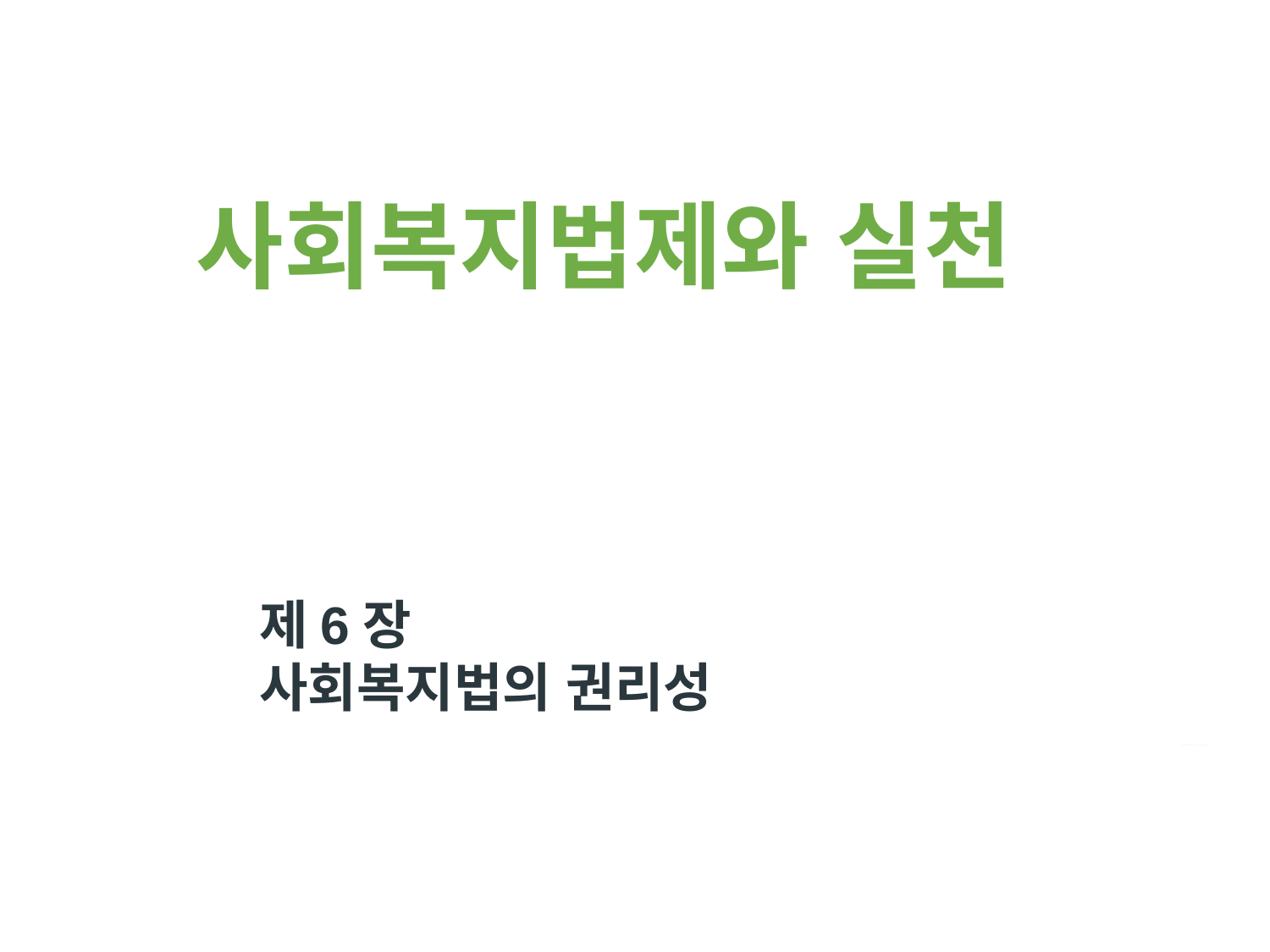

사회복지법제와 실천
제6장
사회복지법의 권리성
사회복지법제와 실천(사회복지법제론)